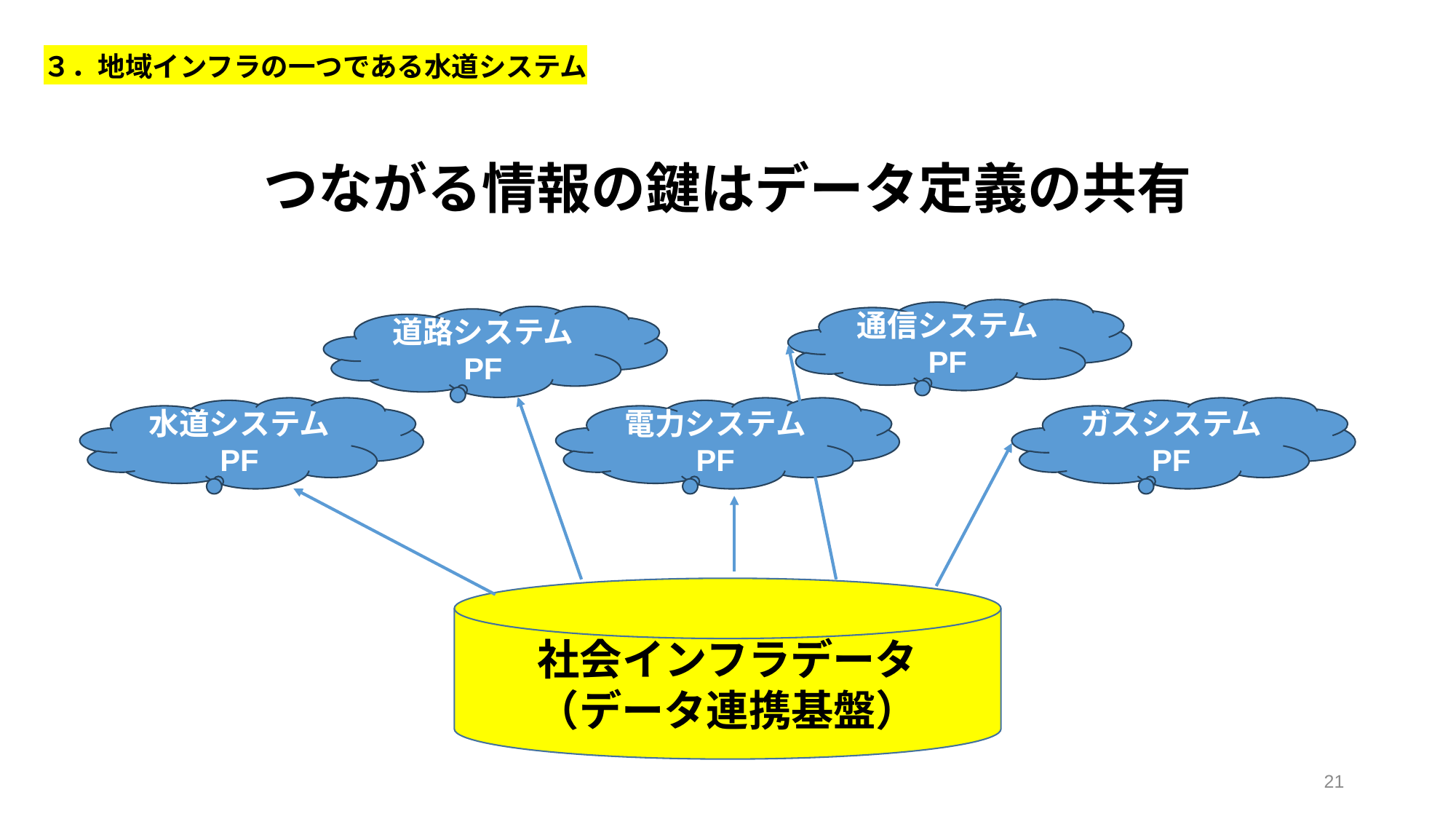

３．地域インフラの一つである水道システム
つながる情報の鍵はデータ定義の共有
通信システム
PF
道路システム
PF
水道システム
PF
電力システム
PF
ガスシステム
PF
社会インフラデータ
（データ連携基盤）
21